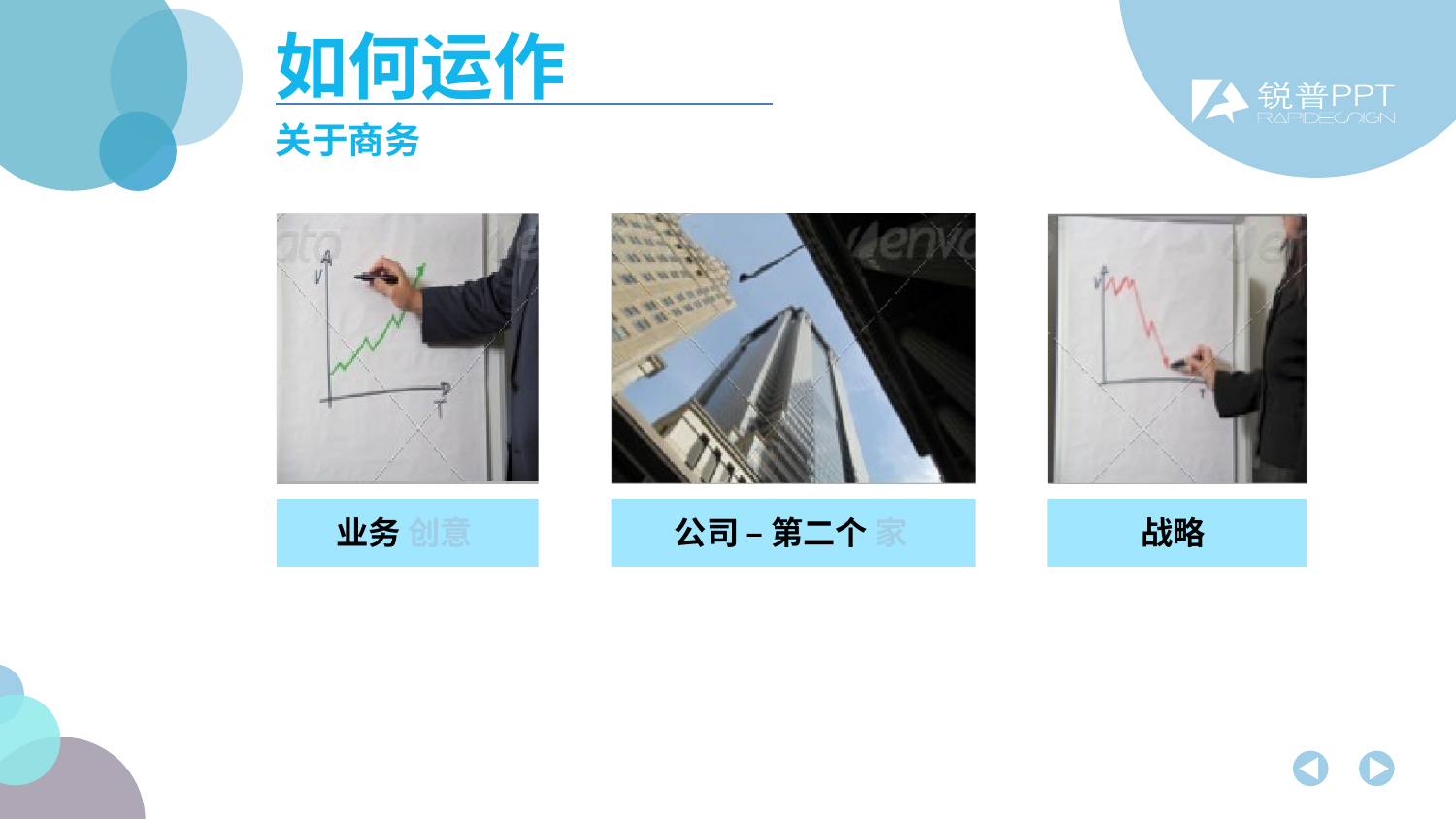

如何运作
关于商务

业务 创意
公司 – 第二个 家
战略